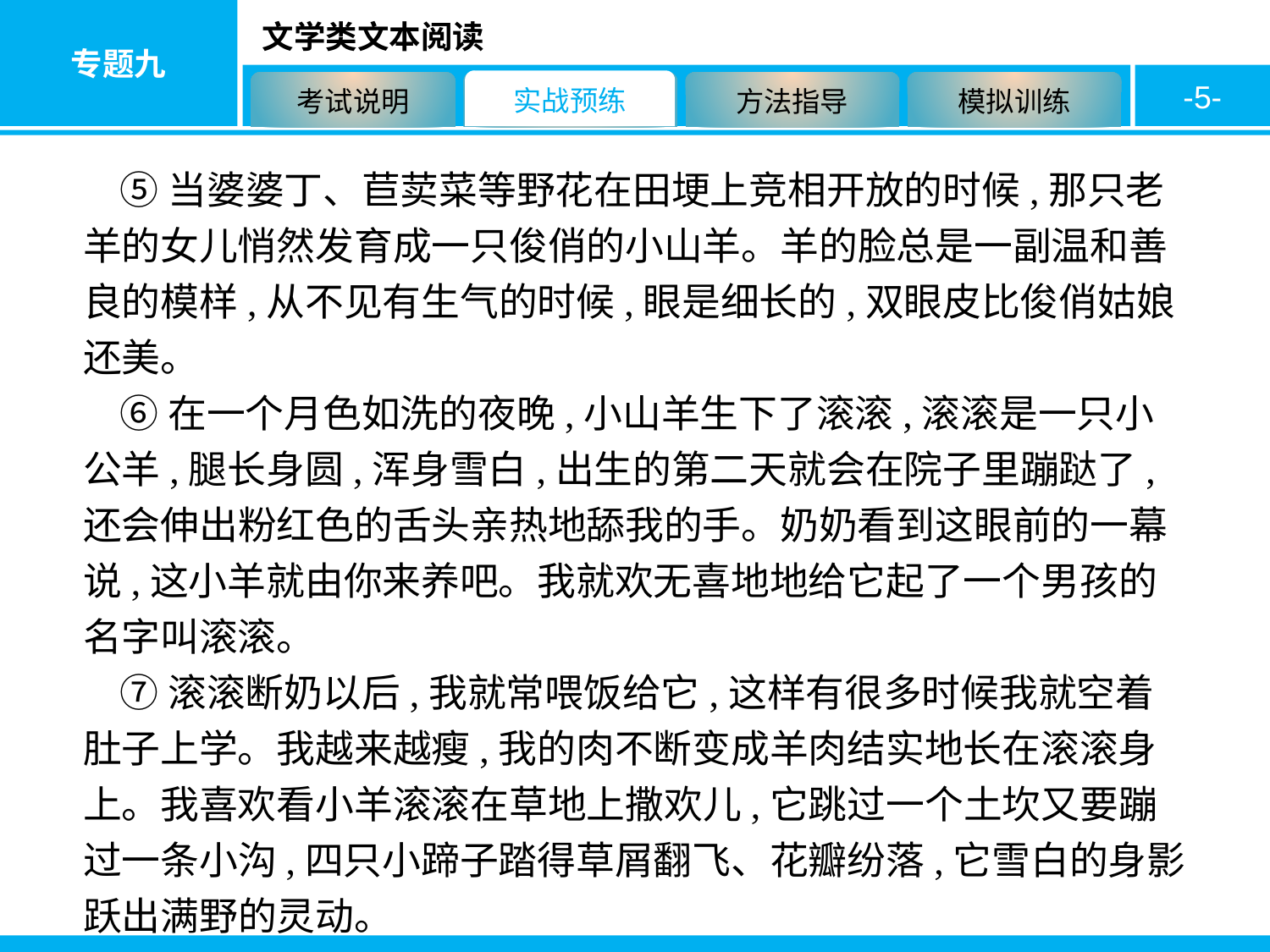

-5-
⑤当婆婆丁、苣荬菜等野花在田埂上竞相开放的时候,那只老羊的女儿悄然发育成一只俊俏的小山羊。羊的脸总是一副温和善良的模样,从不见有生气的时候,眼是细长的,双眼皮比俊俏姑娘还美。
⑥在一个月色如洗的夜晚,小山羊生下了滚滚,滚滚是一只小公羊,腿长身圆,浑身雪白,出生的第二天就会在院子里蹦跶了,还会伸出粉红色的舌头亲热地舔我的手。奶奶看到这眼前的一幕说,这小羊就由你来养吧。我就欢无喜地地给它起了一个男孩的名字叫滚滚。
⑦滚滚断奶以后,我就常喂饭给它,这样有很多时候我就空着肚子上学。我越来越瘦,我的肉不断变成羊肉结实地长在滚滚身上。我喜欢看小羊滚滚在草地上撒欢儿,它跳过一个土坎又要蹦过一条小沟,四只小蹄子踏得草屑翻飞、花瓣纷落,它雪白的身影跃出满野的灵动。